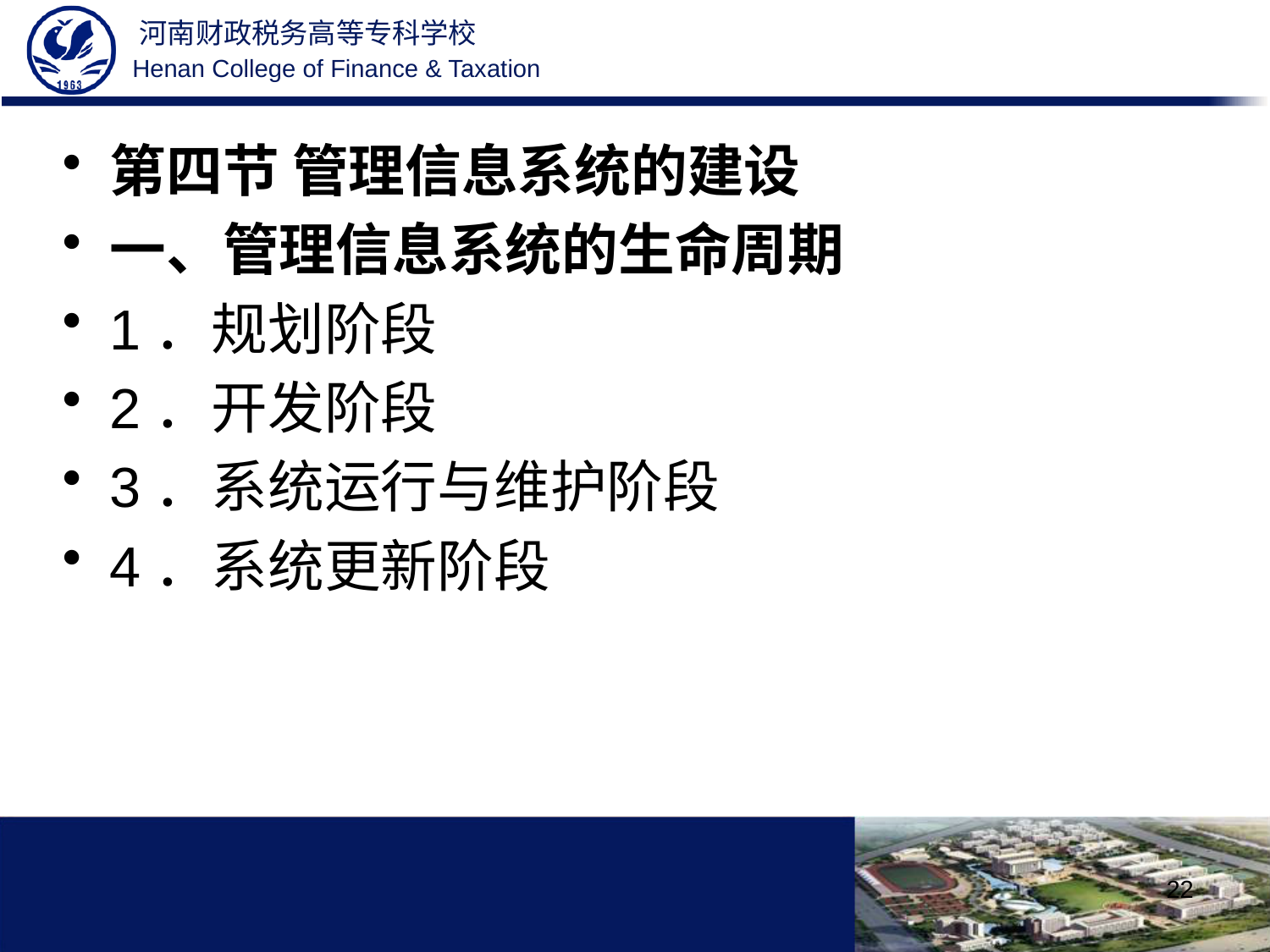

第四节 管理信息系统的建设
一、管理信息系统的生命周期
1．规划阶段
2．开发阶段
3．系统运行与维护阶段
4．系统更新阶段

22